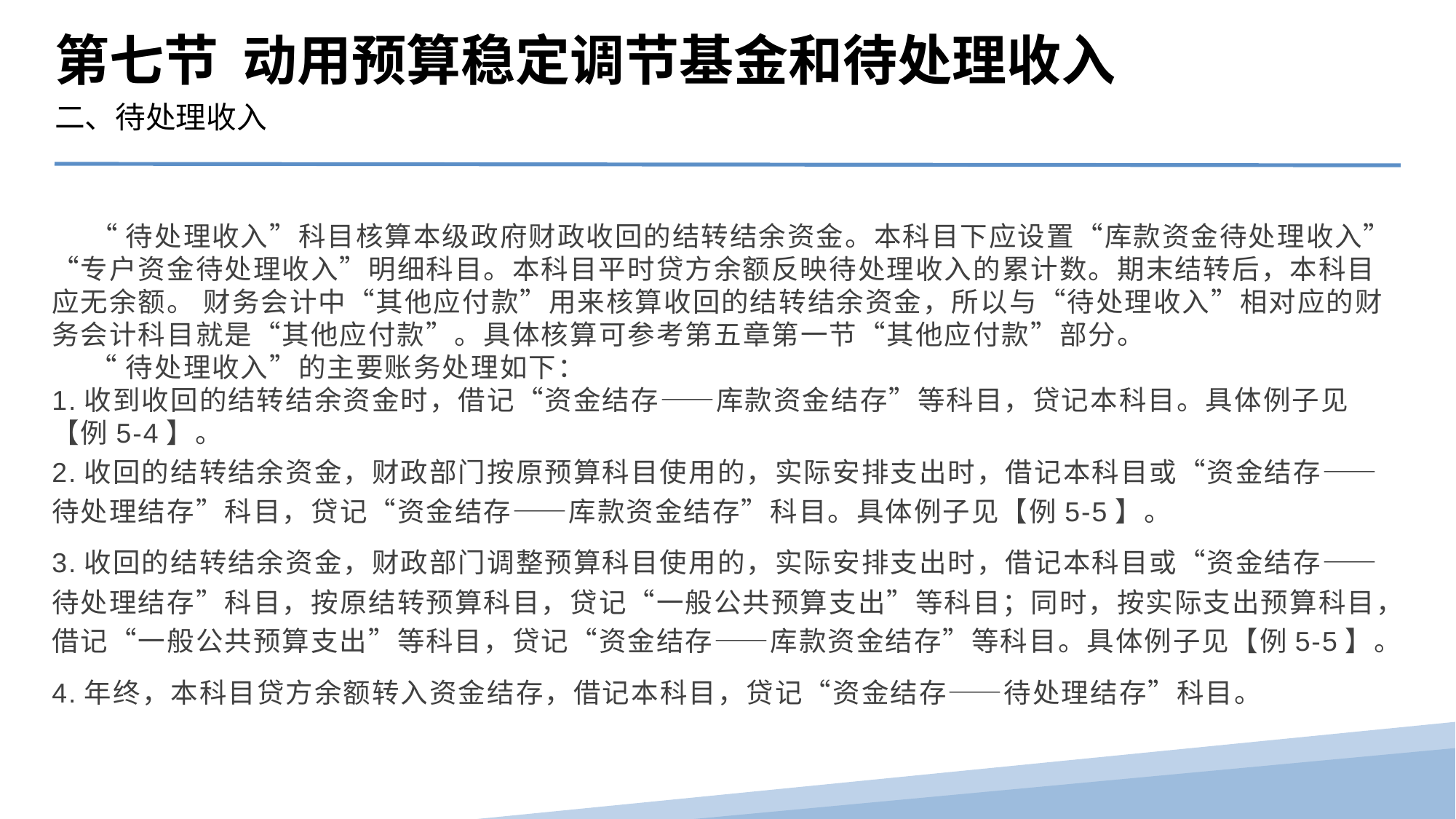

第七节  动用预算稳定调节基金和待处理收入
二、待处理收入
     “待处理收入”科目核算本级政府财政收回的结转结余资金。本科目下应设置“库款资金待处理收入”“专户资金待处理收入”明细科目。本科目平时贷方余额反映待处理收入的累计数。期末结转后，本科目应无余额。 财务会计中“其他应付款”用来核算收回的结转结余资金，所以与“待处理收入”相对应的财务会计科目就是“其他应付款”。具体核算可参考第五章第一节“其他应付款”部分。
     “待处理收入”的主要账务处理如下：
1.收到收回的结转结余资金时，借记“资金结存――库款资金结存”等科目，贷记本科目。具体例子见【例5-4】。
2.收回的结转结余资金，财政部门按原预算科目使用的，实际安排支出时，借记本科目或“资金结存――待处理结存”科目，贷记“资金结存――库款资金结存”科目。具体例子见【例5-5】。
3.收回的结转结余资金，财政部门调整预算科目使用的，实际安排支出时，借记本科目或“资金结存――待处理结存”科目，按原结转预算科目，贷记“一般公共预算支出”等科目；同时，按实际支出预算科目，借记“一般公共预算支出”等科目，贷记“资金结存――库款资金结存”等科目。具体例子见【例5-5】。
4.年终，本科目贷方余额转入资金结存，借记本科目，贷记“资金结存――待处理结存”科目。